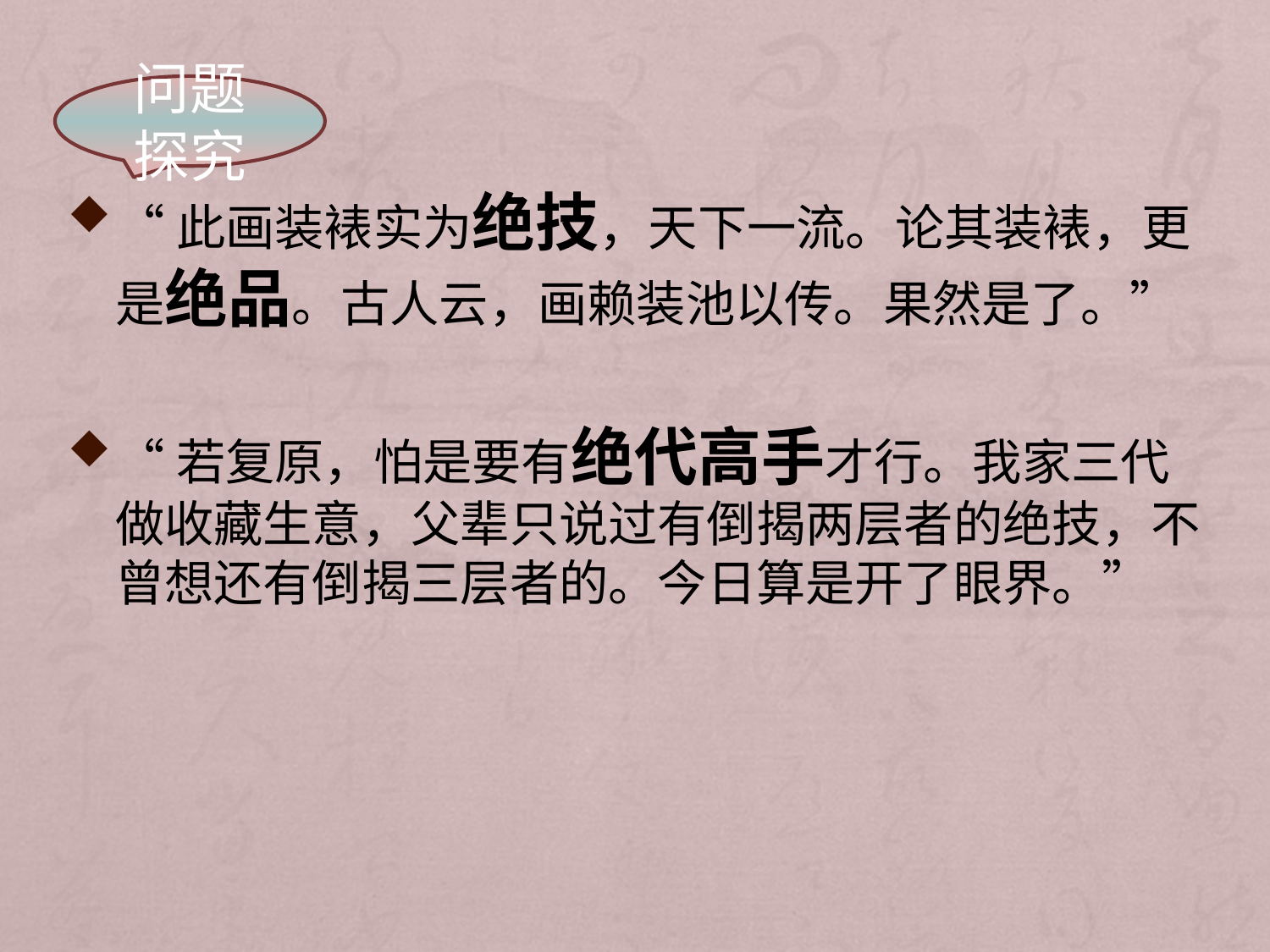

问题探究
“此画装裱实为绝技，天下一流。论其装裱，更是绝品。古人云，画赖装池以传。果然是了。”

“若复原，怕是要有绝代高手才行。我家三代做收藏生意，父辈只说过有倒揭两层者的绝技，不曾想还有倒揭三层者的。今日算是开了眼界。”